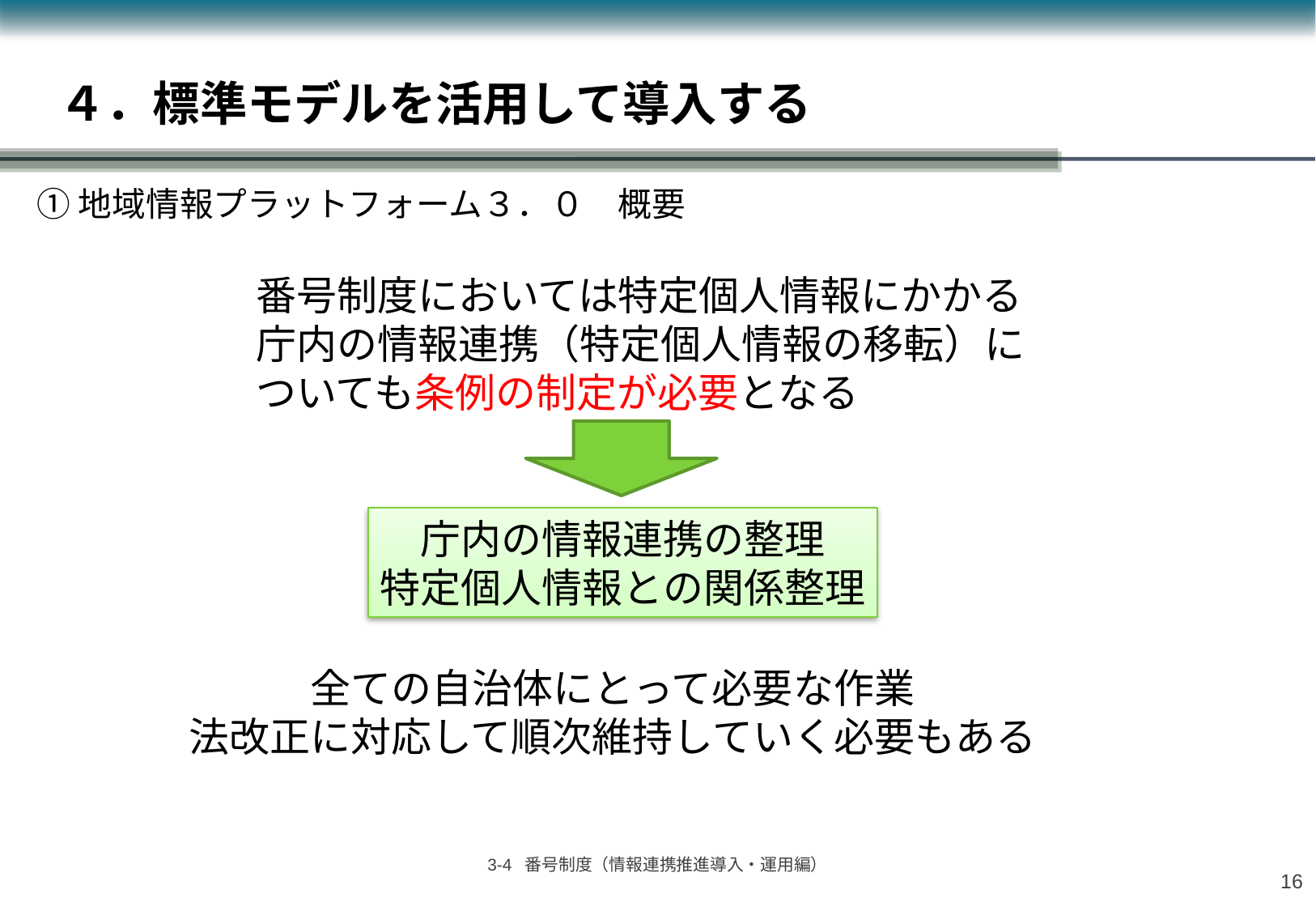

４．標準モデルを活用して導入する
①地域情報プラットフォーム３．０　概要
番号制度においては特定個人情報にかかる
庁内の情報連携（特定個人情報の移転）に
ついても条例の制定が必要となる

庁内の情報連携の整理
特定個人情報との関係整理
全ての自治体にとって必要な作業
法改正に対応して順次維持していく必要もある
16
3-4  番号制度（情報連携推進導入・運用編）